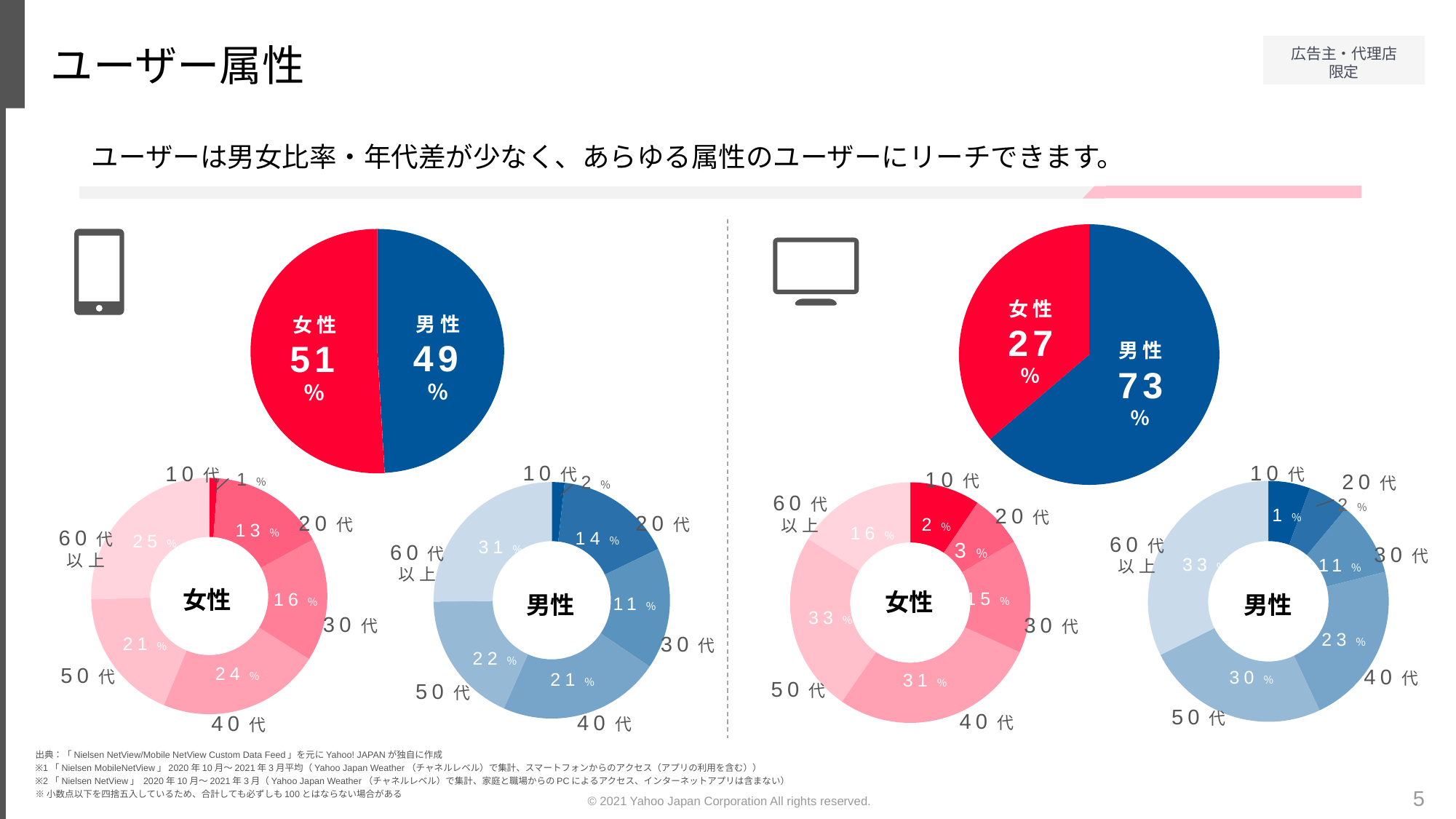

ユーザー属性
ユーザーは男女比率・年代差が少なく、あらゆる属性のユーザーにリーチできます。

### Chart

| Category |  |
|---|---|

女性
27
％
男性
49
％
女性
51
％
男性
73
％
10代
10代
10代
10代
1％
20代
2％

### Chart

| Category |  |
|---|---|

### Chart

| Category |  |
|---|---|

### Chart

| Category |  |
|---|---|

### Chart

| Category |  |
|---|---|
60代
以上
2％
20代
1％
20代
20代
2％
13％
16％
60代
以上
14％
25％
60代
以上
31％
3％
60代
以上
30代

33％
11％

女性
女性
15％
16％
男性
男性
11％
33％
30代
30代
23％
30代
21％
22％
50代
24％
40代
30％
21％
31％
50代
50代
50代
40代
40代
40代
出典：「Nielsen NetView/Mobile NetView Custom Data Feed」を元にYahoo! JAPANが独自に作成
※1「Nielsen MobileNetView」2020年10月～2021年3月平均（Yahoo Japan Weather（チャネルレベル）で集計、スマートフォンからのアクセス（アプリの利用を含む））
※2「Nielsen NetView」 2020年10月～2021年3月（Yahoo Japan Weather（チャネルレベル）で集計、家庭と職場からのPCによるアクセス、インターネットアプリは含まない）
※小数点以下を四捨五入しているため、合計しても必ずしも100とはならない場合がある
5